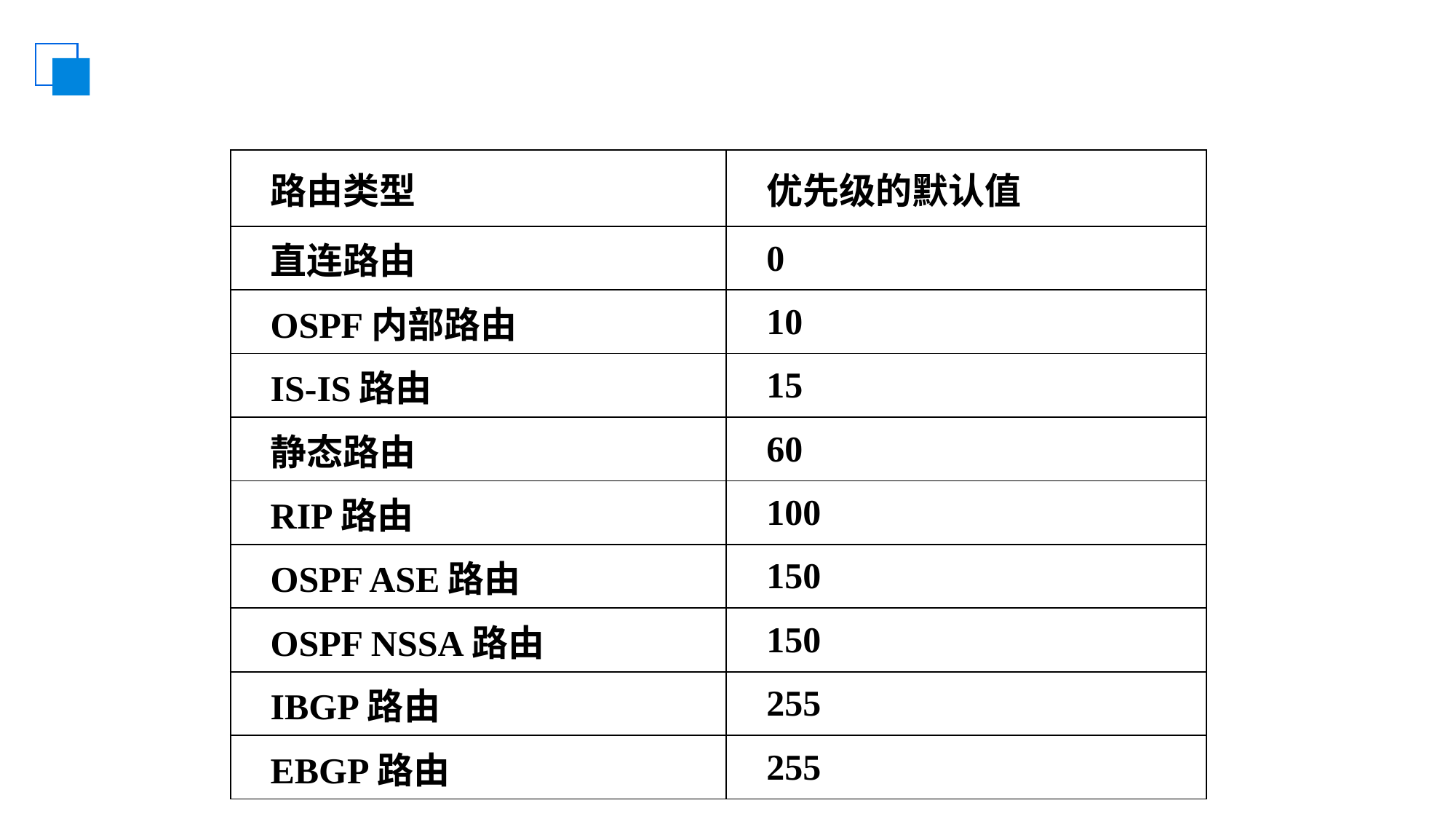

#
| 路由类型 | 优先级的默认值 |
| --- | --- |
| 直连路由 | 0 |
| OSPF内部路由 | 10 |
| IS-IS路由 | 15 |
| 静态路由 | 60 |
| RIP路由 | 100 |
| OSPF ASE路由 | 150 |
| OSPF NSSA路由 | 150 |
| IBGP路由 | 255 |
| EBGP路由 | 255 |